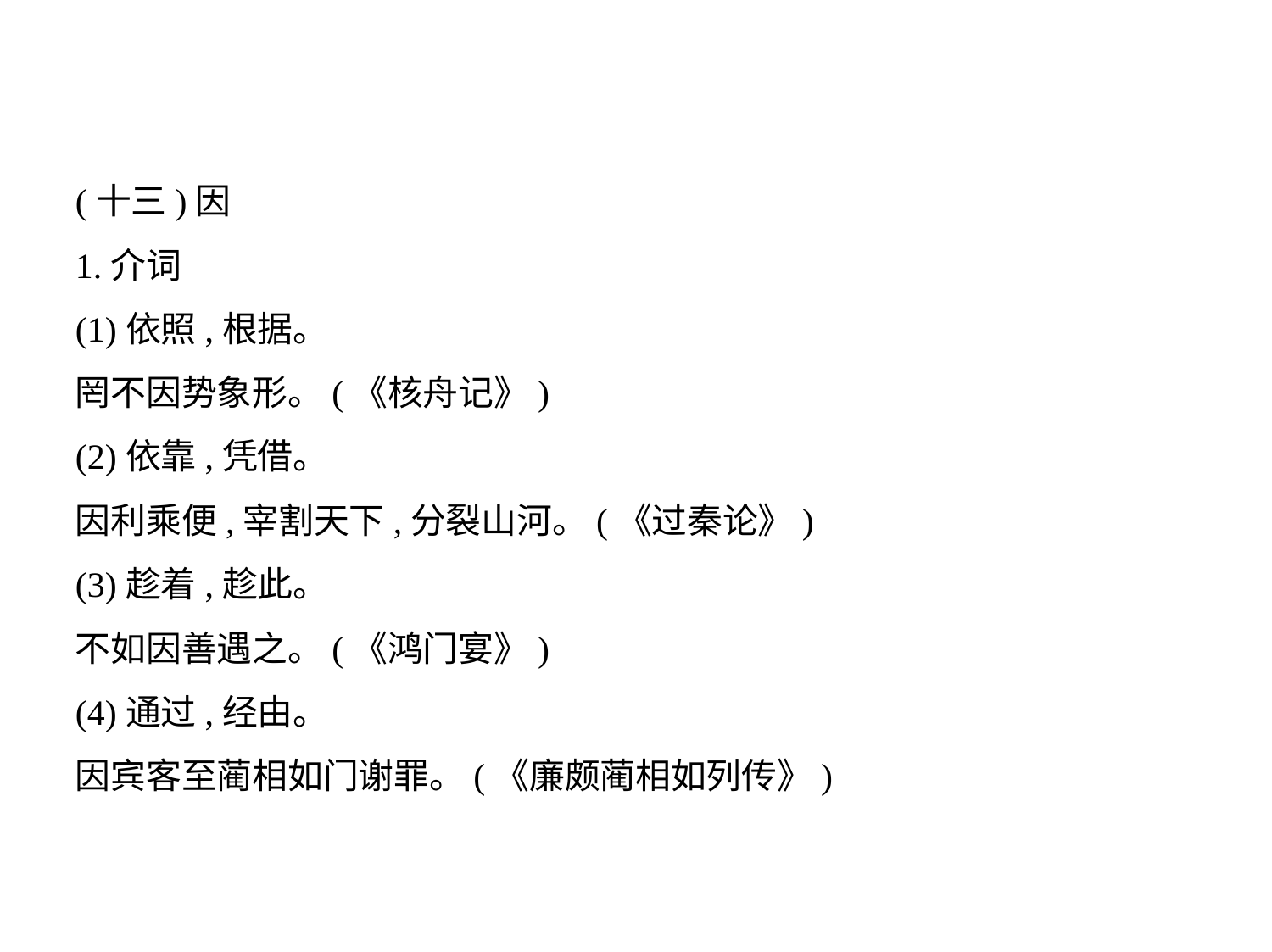

(十三)因
1.介词
(1)依照,根据。
罔不因势象形。(《核舟记》)
(2)依靠,凭借。
因利乘便,宰割天下,分裂山河。(《过秦论》)
(3)趁着,趁此。
不如因善遇之。(《鸿门宴》)
(4)通过,经由。
因宾客至蔺相如门谢罪。(《廉颇蔺相如列传》)